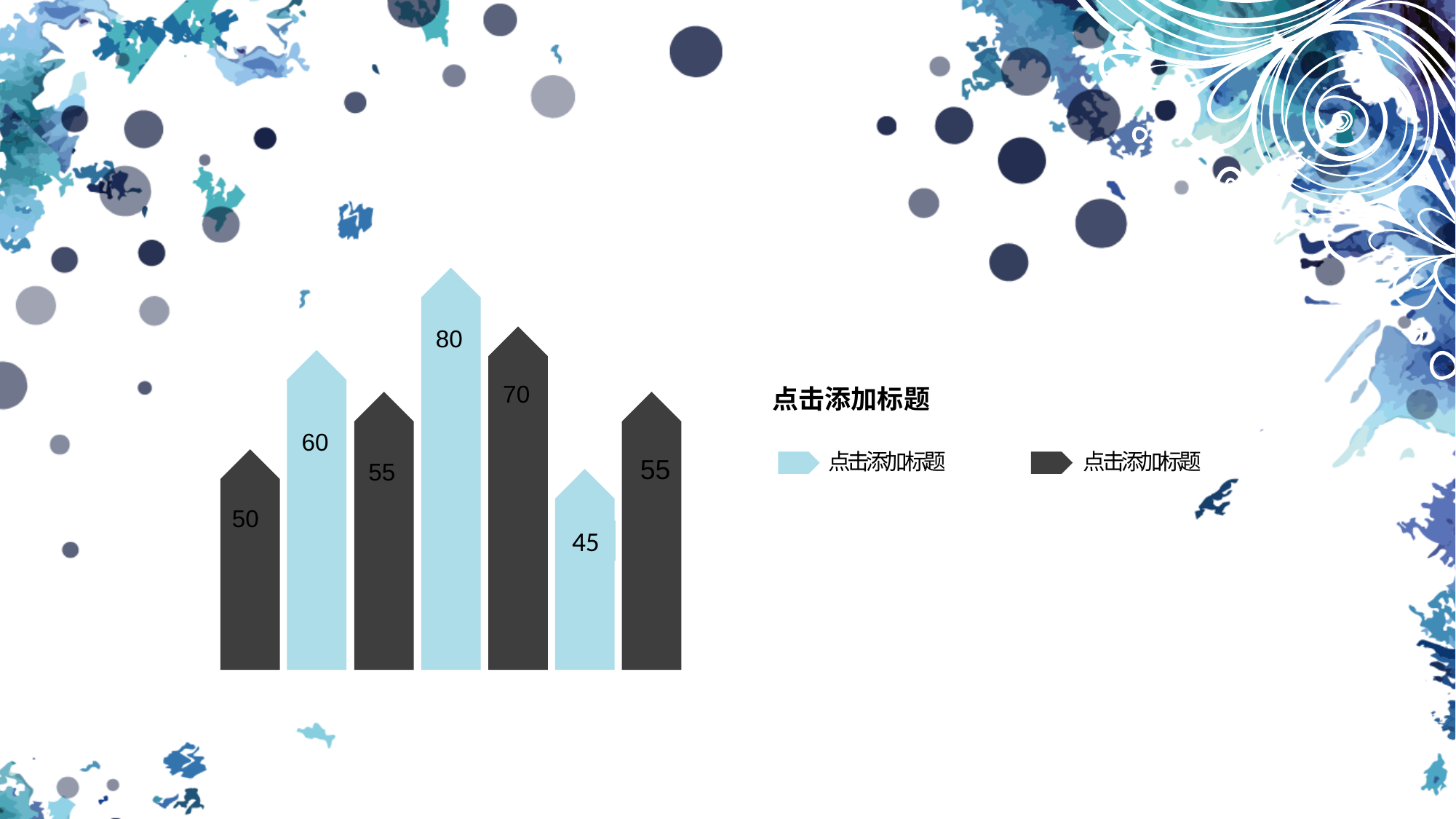

80

70

60

点击添加标题
55

55

点击添加标题

点击添加标题

50

45